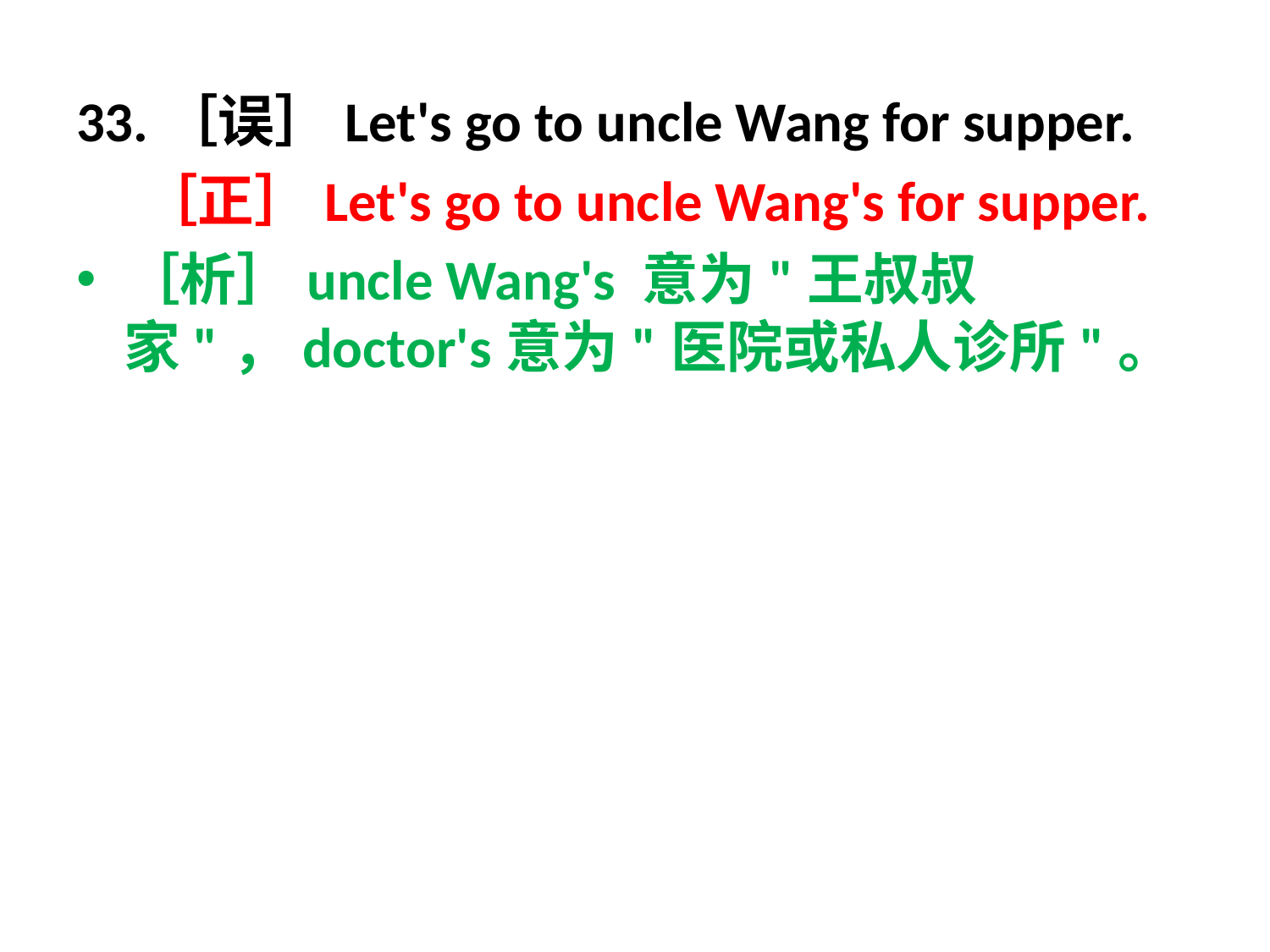

33.［误］Let's go to uncle Wang for supper.
    ［正］Let's go to uncle Wang's for supper.
［析］uncle Wang's 意为"王叔叔家"，doctor's意为"医院或私人诊所"。